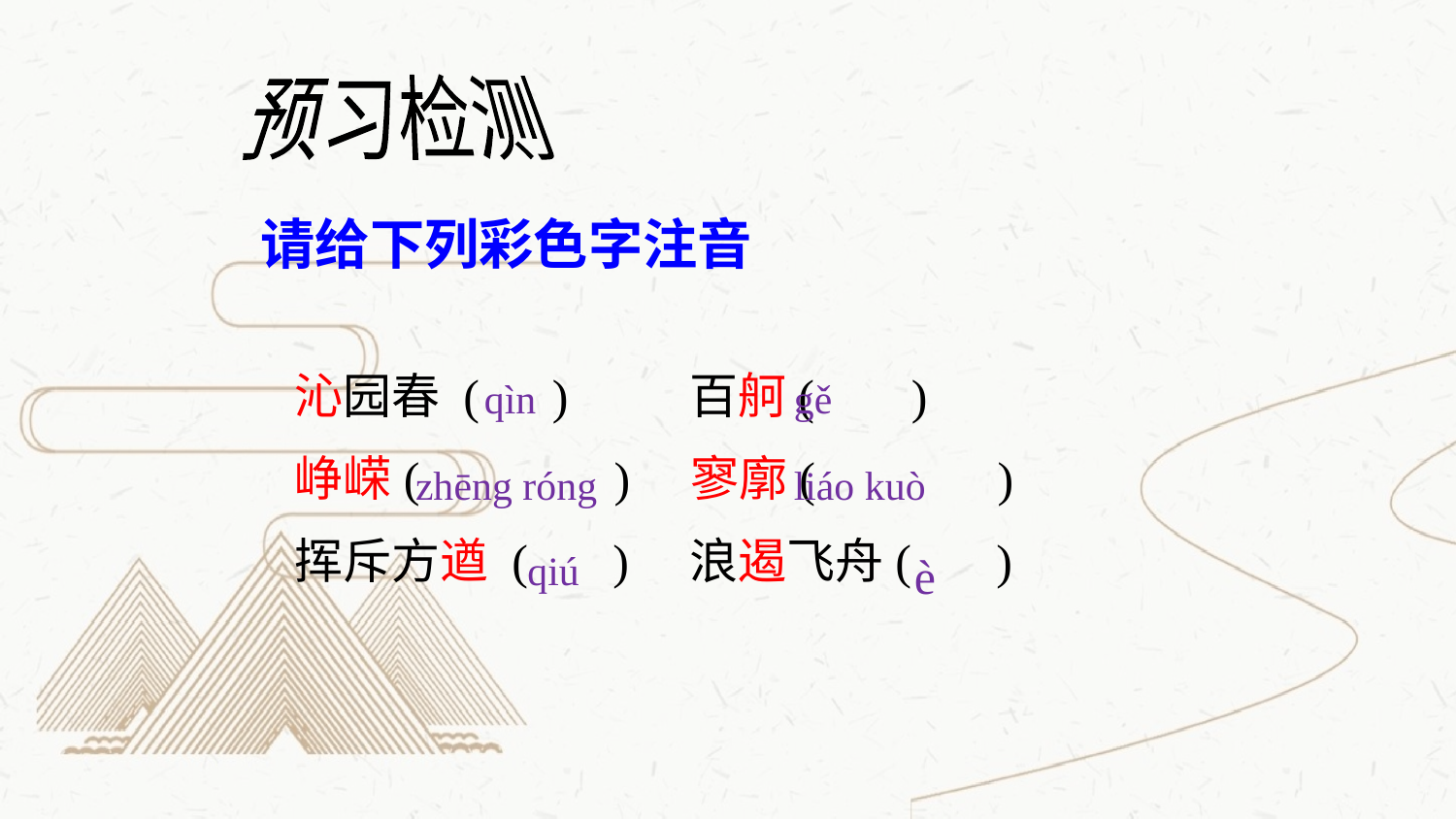

预习检测
请给下列彩色字注音
沁园春 (      )         百舸(        )
峥嵘(                )    寥廓(               )
挥斥方遒 (       )    浪遏飞舟(       )
qìn
gě

liáo kuò
zhēng róng
qiú
è